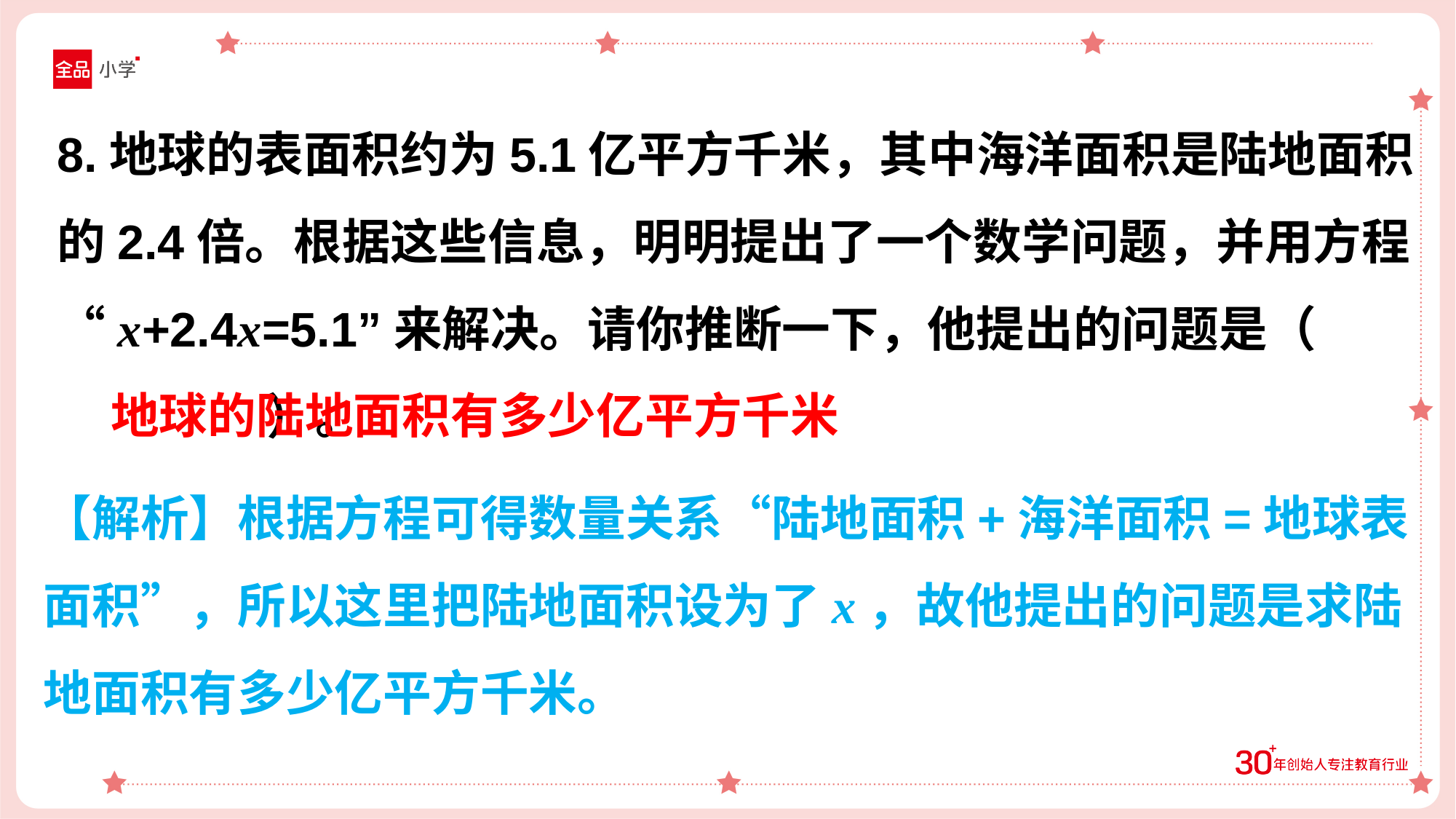

8.地球的表面积约为5.1亿平方千米，其中海洋面积是陆地面积的2.4倍。根据这些信息，明明提出了一个数学问题，并用方程“x+2.4x=5.1”来解决。请你推断一下，他提出的问题是（                              ）。
地球的陆地面积有多少亿平方千米
【解析】根据方程可得数量关系“陆地面积+海洋面积=地球表
面积”，所以这里把陆地面积设为了x，故他提出的问题是求陆
地面积有多少亿平方千米。